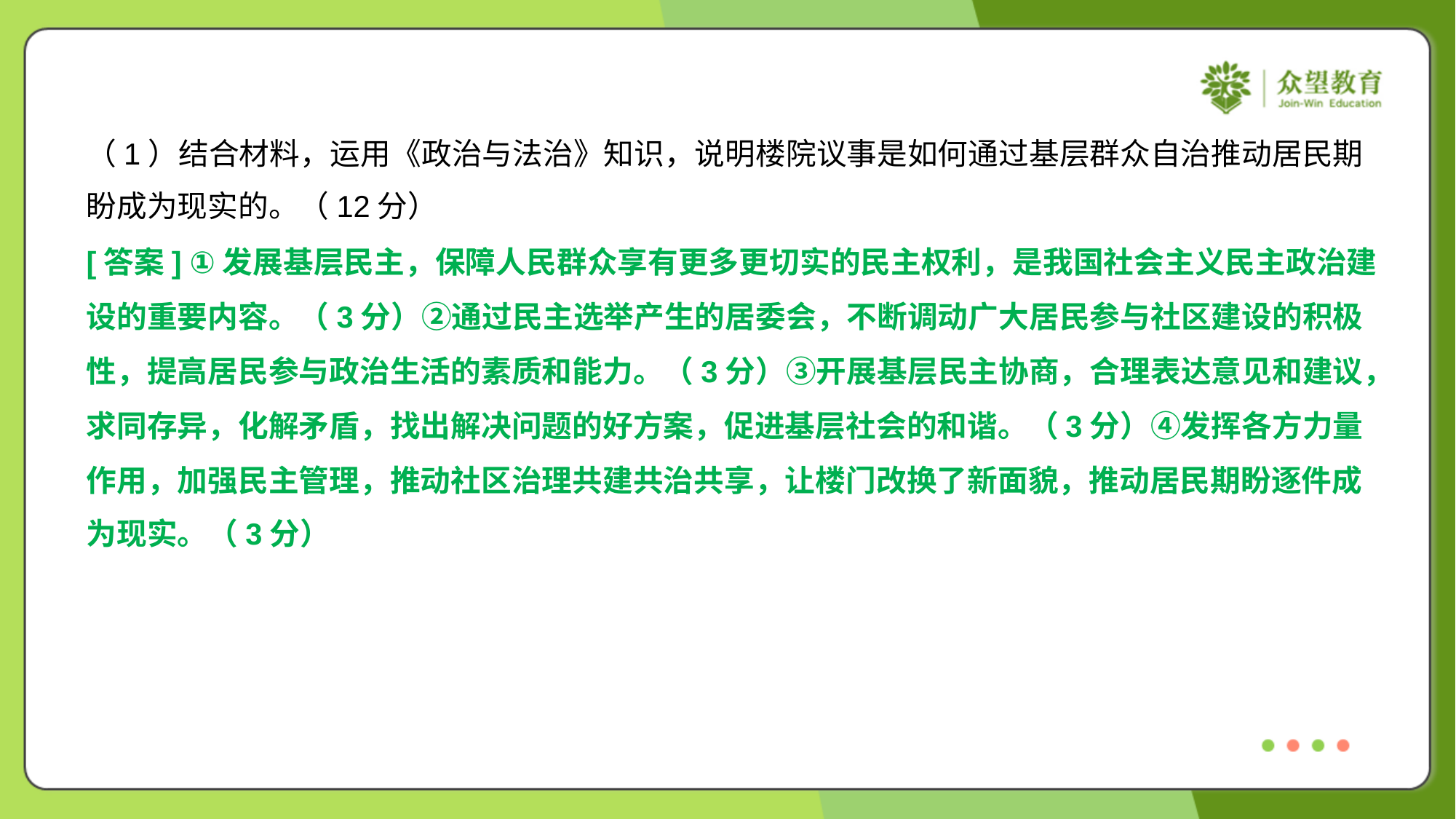

（1）结合材料，运用《政治与法治》知识，说明楼院议事是如何通过基层群众自治推动居民期
盼成为现实的。（12分）
[答案] ①发展基层民主，保障人民群众享有更多更切实的民主权利，是我国社会主义民主政治建
设的重要内容。（3分）②通过民主选举产生的居委会，不断调动广大居民参与社区建设的积极
性，提高居民参与政治生活的素质和能力。（3分）③开展基层民主协商，合理表达意见和建议，
求同存异，化解矛盾，找出解决问题的好方案，促进基层社会的和谐。（3分）④发挥各方力量
作用，加强民主管理，推动社区治理共建共治共享，让楼门改换了新面貌，推动居民期盼逐件成
为现实。（3分）